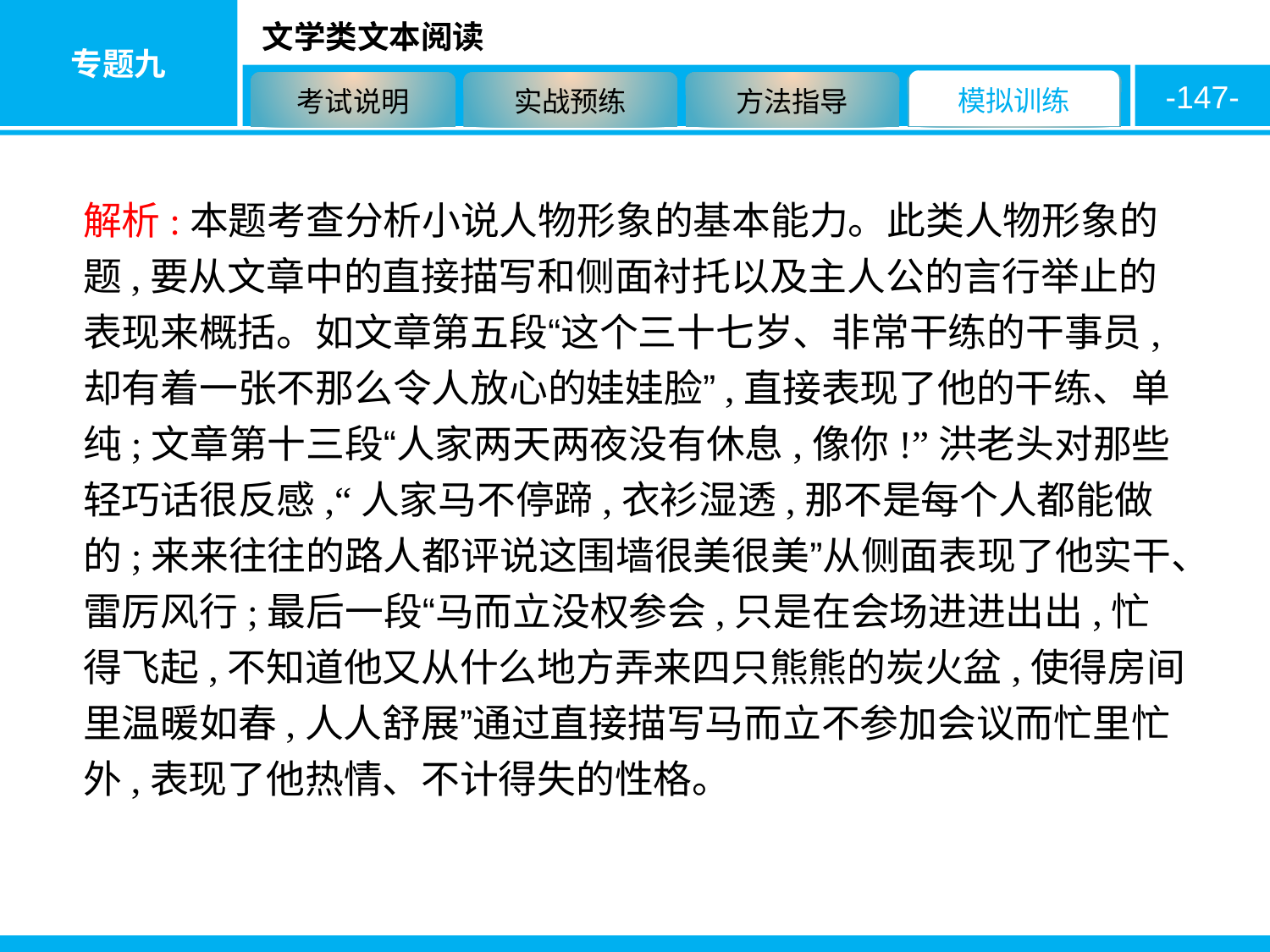

-147-
解析:本题考查分析小说人物形象的基本能力。此类人物形象的题,要从文章中的直接描写和侧面衬托以及主人公的言行举止的表现来概括。如文章第五段“这个三十七岁、非常干练的干事员,却有着一张不那么令人放心的娃娃脸”,直接表现了他的干练、单纯;文章第十三段“人家两天两夜没有休息,像你!”洪老头对那些轻巧话很反感,“人家马不停蹄,衣衫湿透,那不是每个人都能做的;来来往往的路人都评说这围墙很美很美”从侧面表现了他实干、雷厉风行;最后一段“马而立没权参会,只是在会场进进出出,忙得飞起,不知道他又从什么地方弄来四只熊熊的炭火盆,使得房间里温暖如春,人人舒展”通过直接描写马而立不参加会议而忙里忙外,表现了他热情、不计得失的性格。